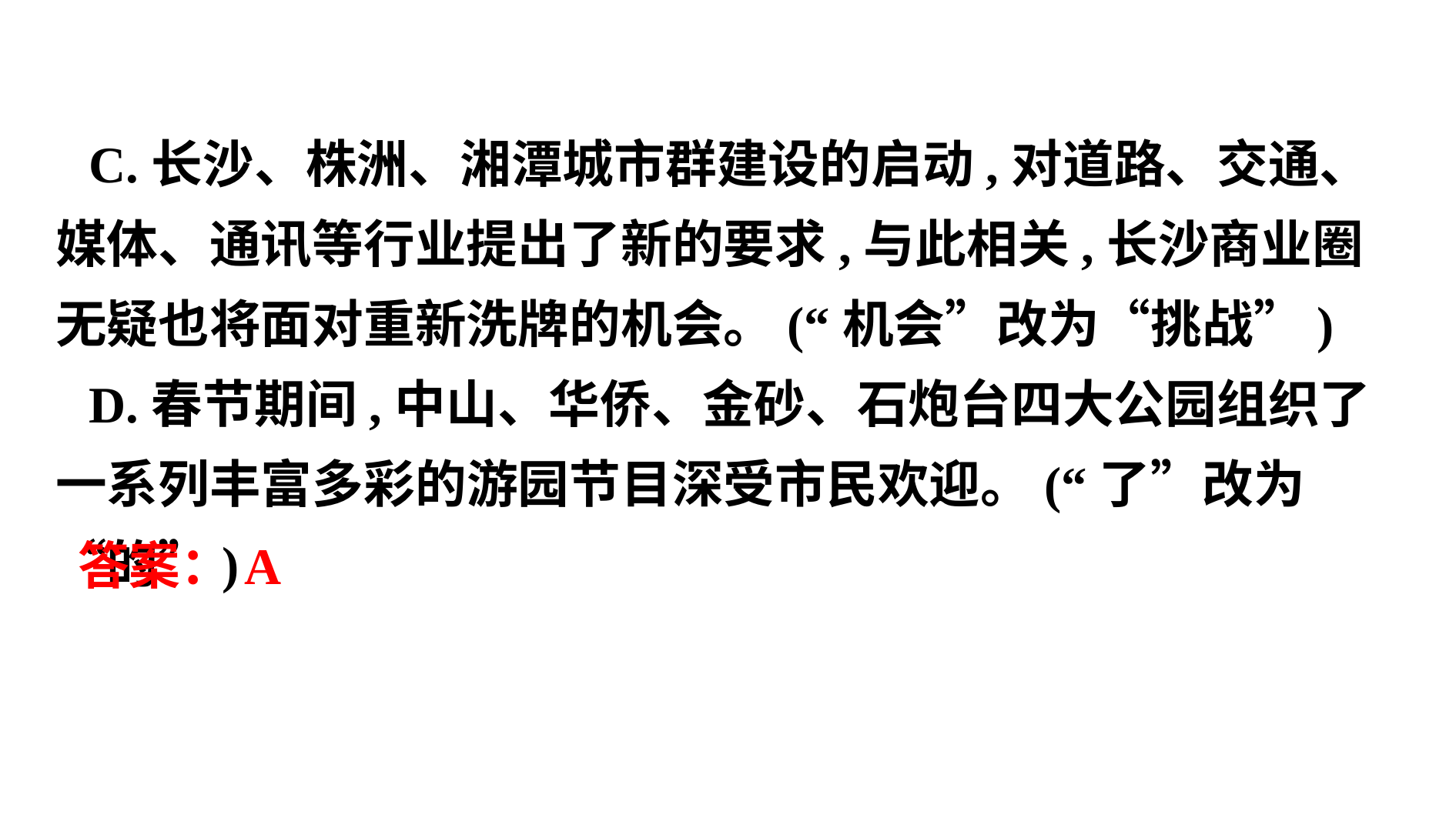

C.长沙、株洲、湘潭城市群建设的启动,对道路、交通、媒体、通讯等行业提出了新的要求,与此相关,长沙商业圈无疑也将面对重新洗牌的机会。(“机会”改为“挑战”)
D.春节期间,中山、华侨、金砂、石炮台四大公园组织了一系列丰富多彩的游园节目深受市民欢迎。(“了”改为“的”)
答案：A